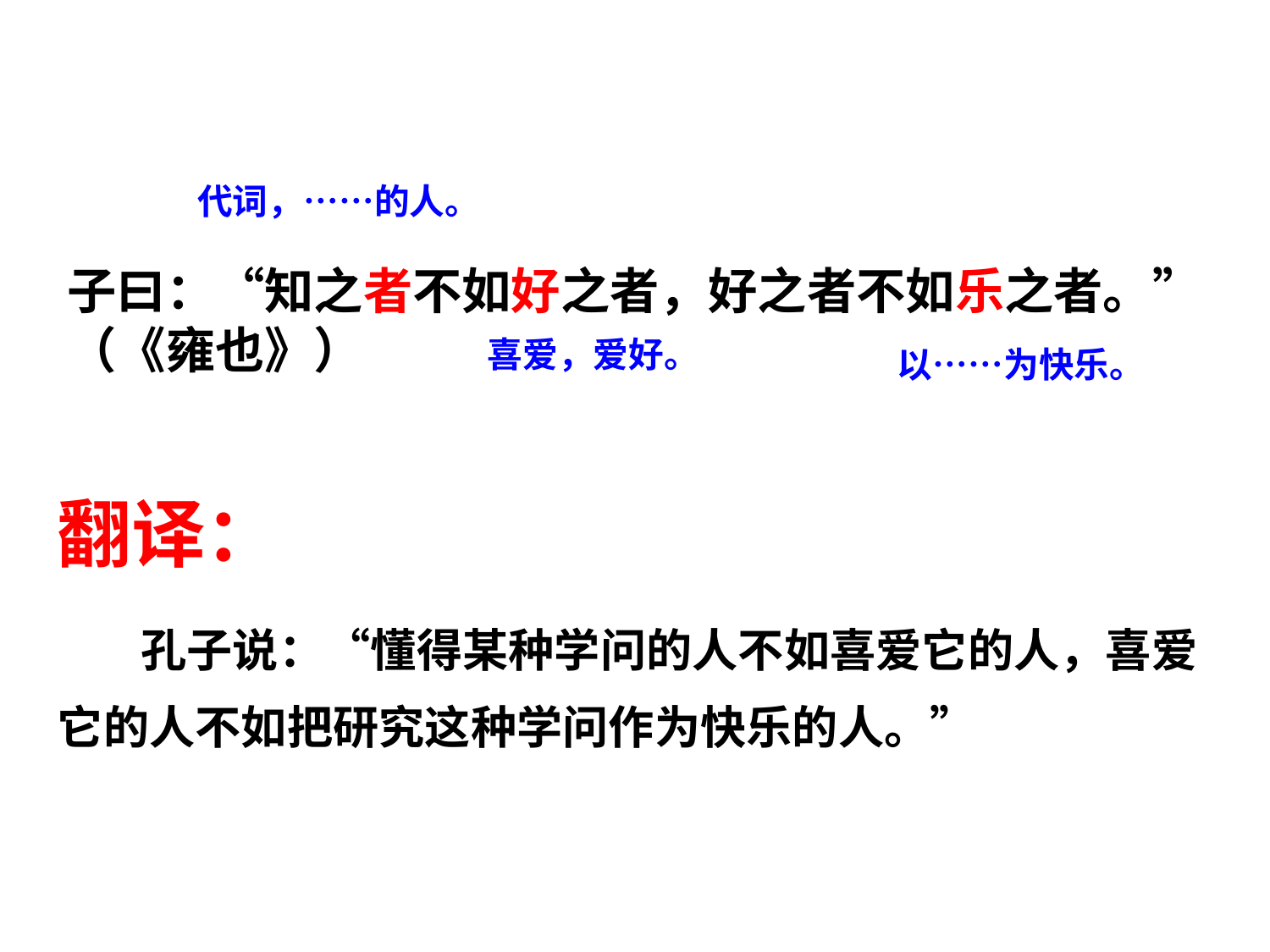

代词，……的人。
子曰：“知之者不如好之者，好之者不如乐之者。”
（《雍也》）
喜爱，爱好。
以……为快乐。
翻译：
       孔子说：“懂得某种学问的人不如喜爱它的人，喜爱它的人不如把研究这种学问作为快乐的人。”